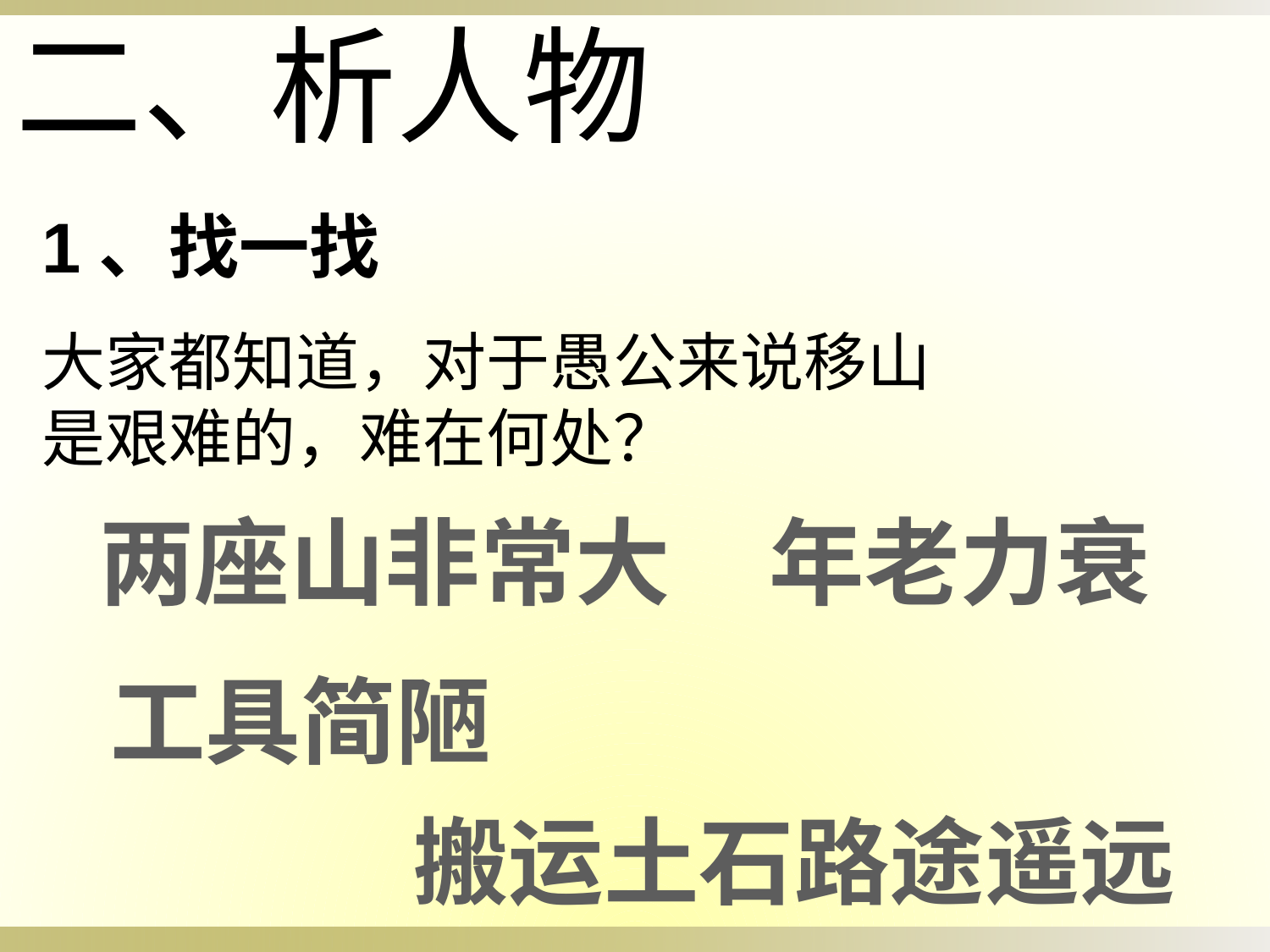

二、析人物
1、找一找
大家都知道，对于愚公来说移山
是艰难的，难在何处？
两座山非常大
年老力衰
工具简陋
搬运土石路途遥远